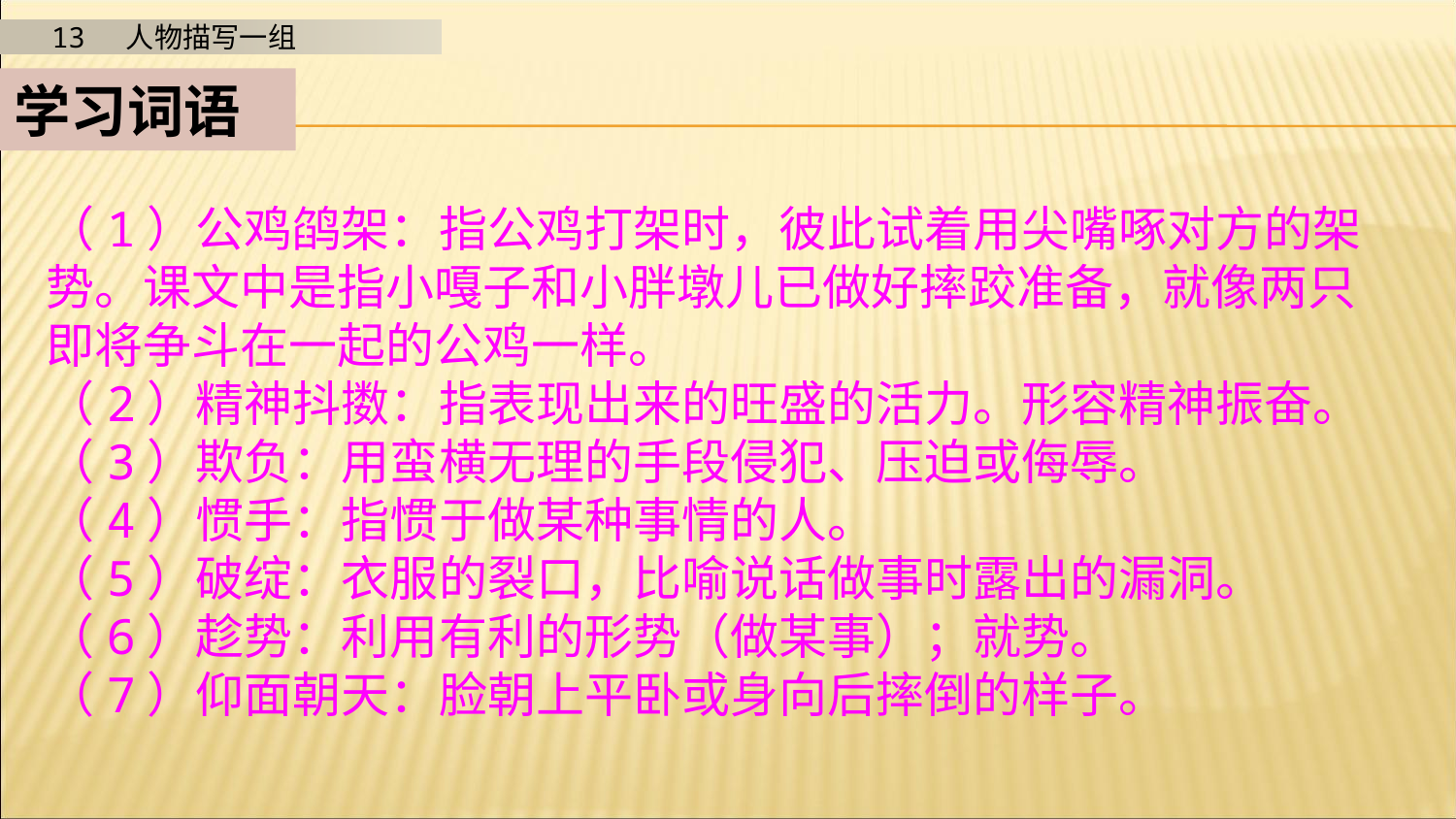

学习词语
（1）公鸡鹐架：指公鸡打架时，彼此试着用尖嘴啄对方的架势。课文中是指小嘎子和小胖墩儿已做好摔跤准备，就像两只即将争斗在一起的公鸡一样。
（2）精神抖擞：指表现出来的旺盛的活力。形容精神振奋。
（3）欺负：用蛮横无理的手段侵犯、压迫或侮辱。
（4）惯手：指惯于做某种事情的人。
（5）破绽：衣服的裂口，比喻说话做事时露出的漏洞。
（6）趁势：利用有利的形势（做某事）；就势。
（7）仰面朝天：脸朝上平卧或身向后摔倒的样子。